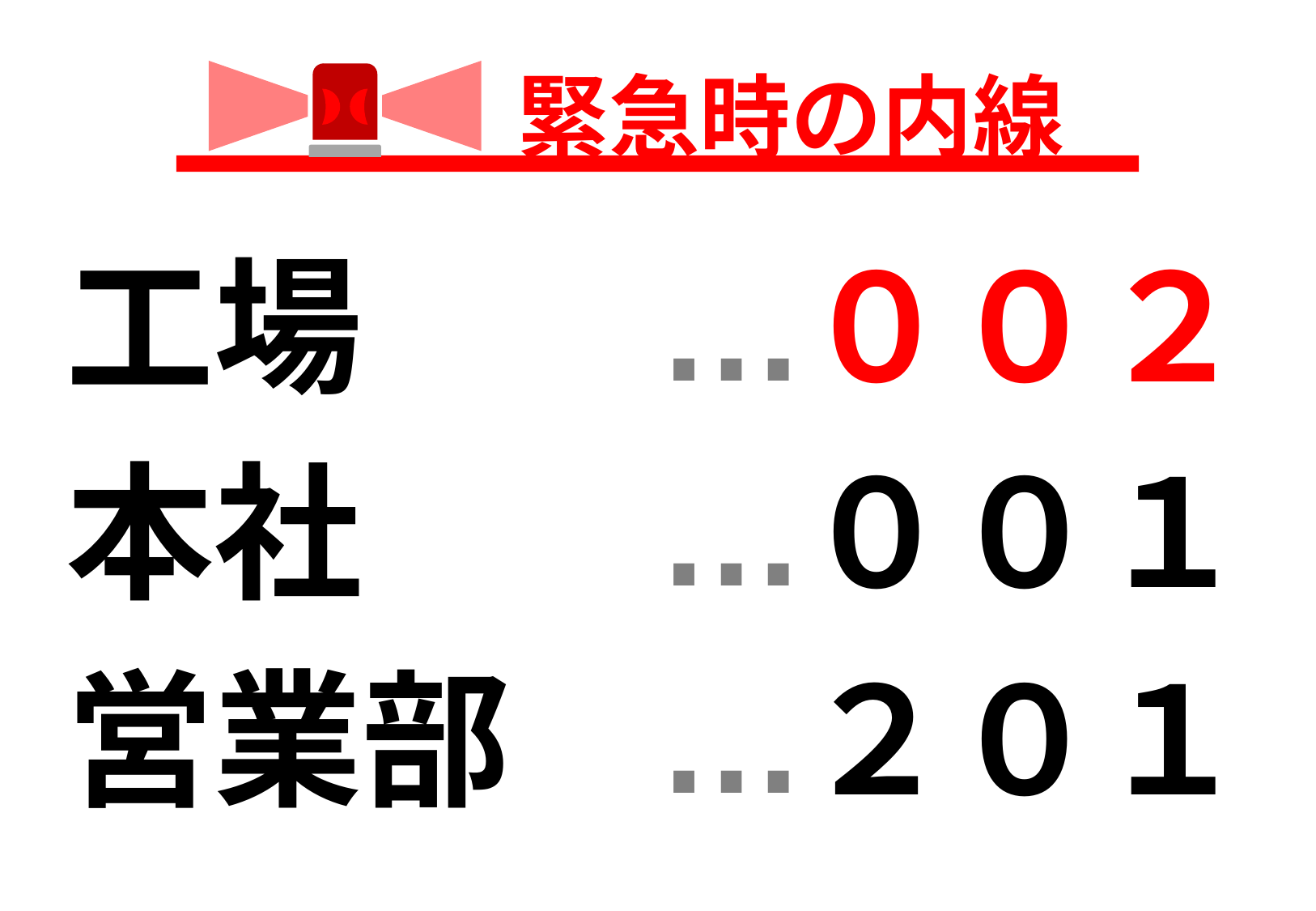

緊急時の内線

…
工場
００２
…
本社
００１
…
営業部
２０１